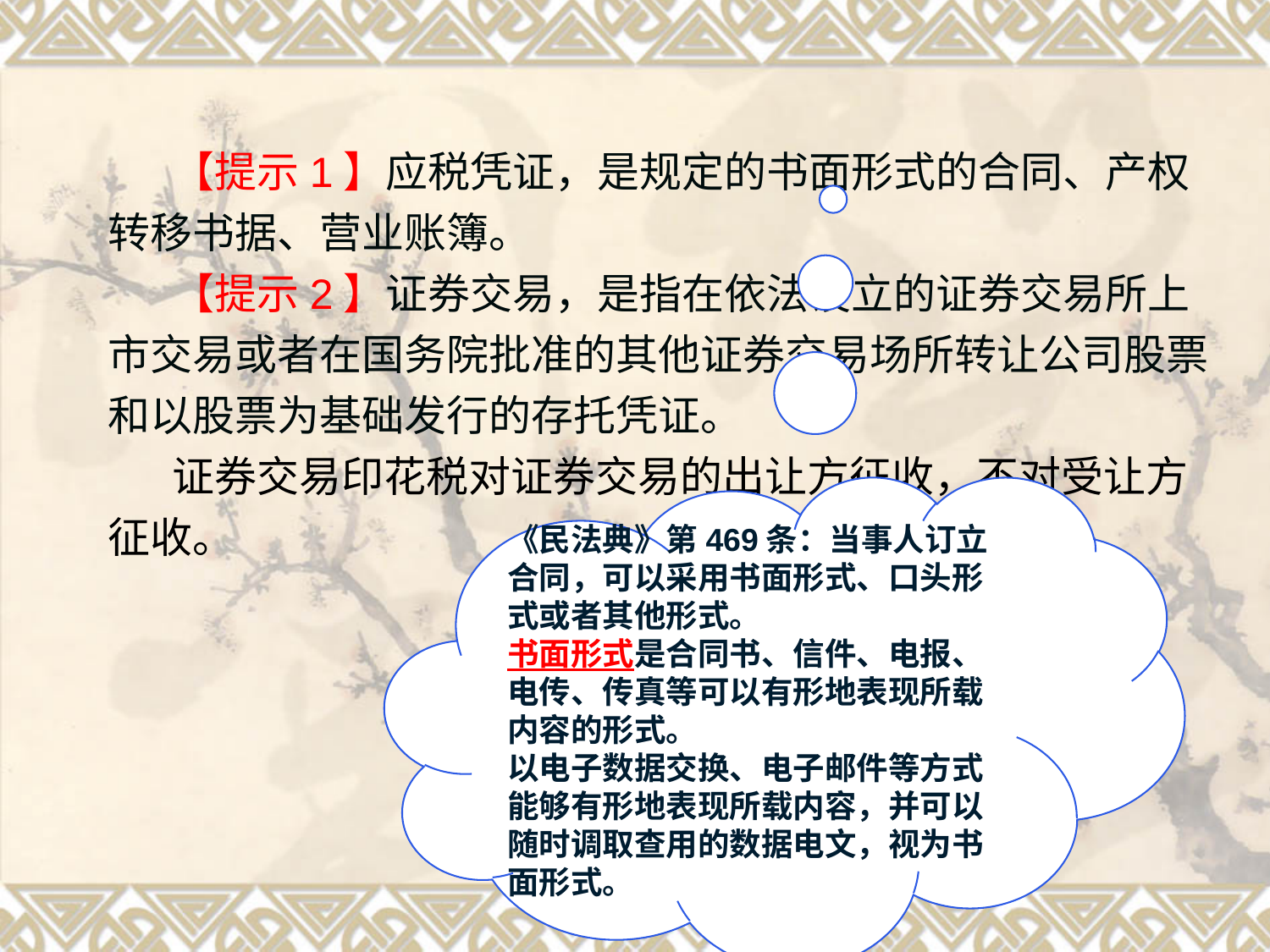

【提示1】应税凭证，是规定的书面形式的合同、产权转移书据、营业账簿。
【提示2】证券交易，是指在依法设立的证券交易所上市交易或者在国务院批准的其他证券交易场所转让公司股票和以股票为基础发行的存托凭证。
证券交易印花税对证券交易的出让方征收，不对受让方征收。

#
《民法典》第469条：当事人订立合同，可以采用书面形式、口头形式或者其他形式。
书面形式是合同书、信件、电报、电传、传真等可以有形地表现所载内容的形式。
以电子数据交换、电子邮件等方式能够有形地表现所载内容，并可以随时调取查用的数据电文，视为书面形式。